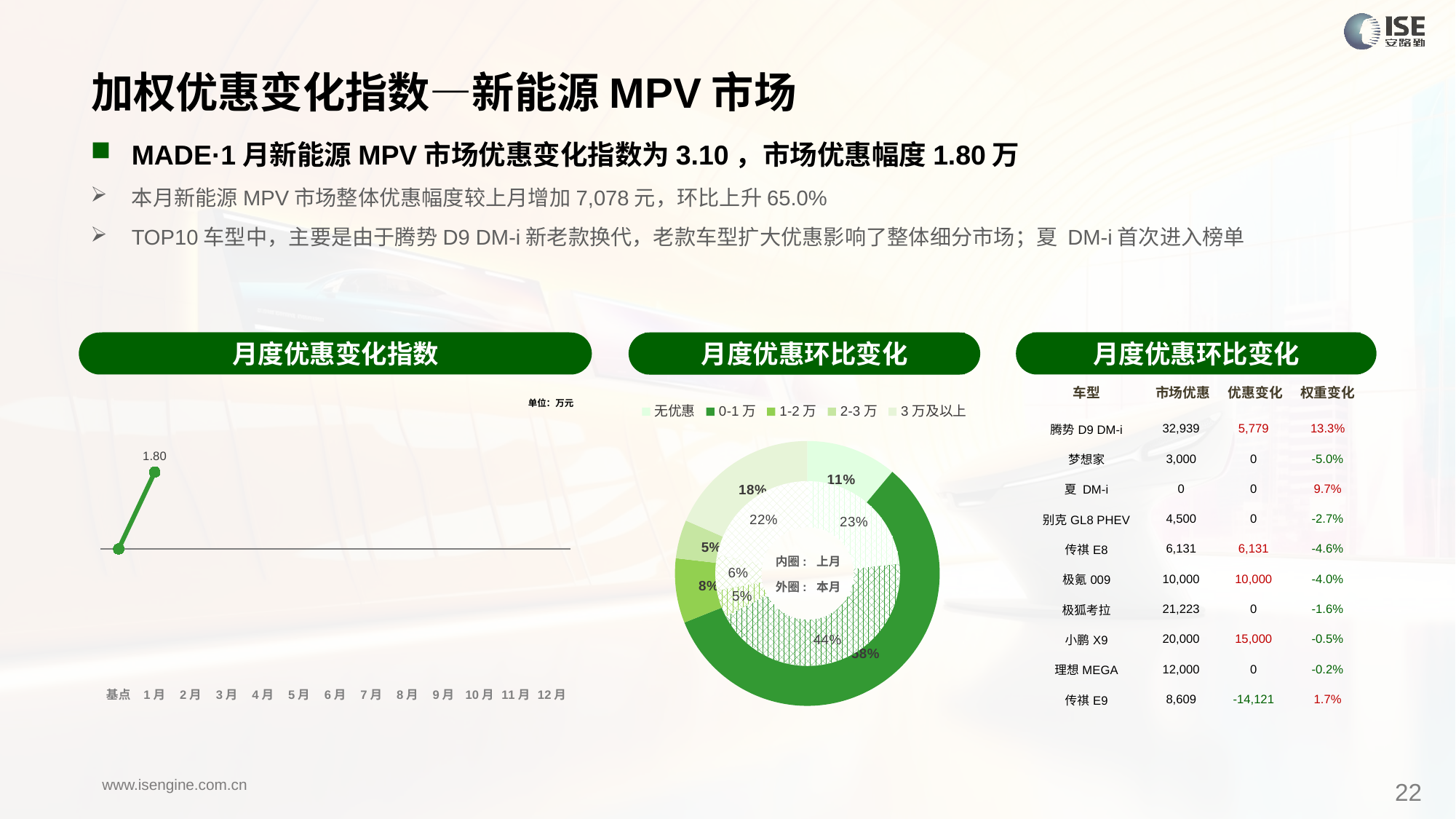

加权优惠变化指数—新能源MPV市场
MADE·1月新能源MPV市场优惠变化指数为3.10，市场优惠幅度1.80万
本月新能源MPV市场整体优惠幅度较上月增加7,078元，环比上升65.0%
TOP10车型中，主要是由于腾势D9 DM-i新老款换代，老款车型扩大优惠影响了整体细分市场；夏 DM-i首次进入榜单
月度优惠变化指数

月度优惠环比变化

月度优惠环比变化

| 车型 | 市场优惠 | 优惠变化 | 权重变化 |
| --- | --- | --- | --- |
| 腾势D9 DM-i | 32,939 | 5,779 | 13.3% |
| 梦想家 | 3,000 | 0 | -5.0% |
| 夏 DM-i | 0 | 0 | 9.7% |
| 别克GL8 PHEV | 4,500 | 0 | -2.7% |
| 传祺E8 | 6,131 | 6,131 | -4.6% |
| 极氪009 | 10,000 | 10,000 | -4.0% |
| 极狐考拉 | 21,223 | 0 | -1.6% |
| 小鹏X9 | 20,000 | 15,000 | -0.5% |
| 理想MEGA | 12,000 | 0 | -0.2% |
| 传祺E9 | 8,609 | -14,121 | 1.7% |

### Chart

| Category | Y2024 |
|---|---|
| 基点 | 0.0 |
| 1月 | 3.0 |
| 2月 | None |
| 3月 | None |
| 4月 | None |
| 5月 | None |
| 6月 | None |
| 7月 | None |
| 8月 | None |
| 9月 | None |
| 10月 | None |
| 11月 | None |
| 12月 | None |

### Chart

| Category | 销量 |
|---|---|
| 无优惠 | 3164.0000000022005 |
| 0-1万 | 16497.0000000016 |
| 1-2万 | 2249.000000004502 |
| 2-3万 | 1340.0000000001 |
| 3万及以上 | 5266.0000000009 |
单位：万元

### Chart

| Category | 销量 |
|---|---|
| 无优惠 | 9312.0000000014 |
| 0-1万 | 17522.000000000502 |
内圈:  上月
外圈:  本月
22